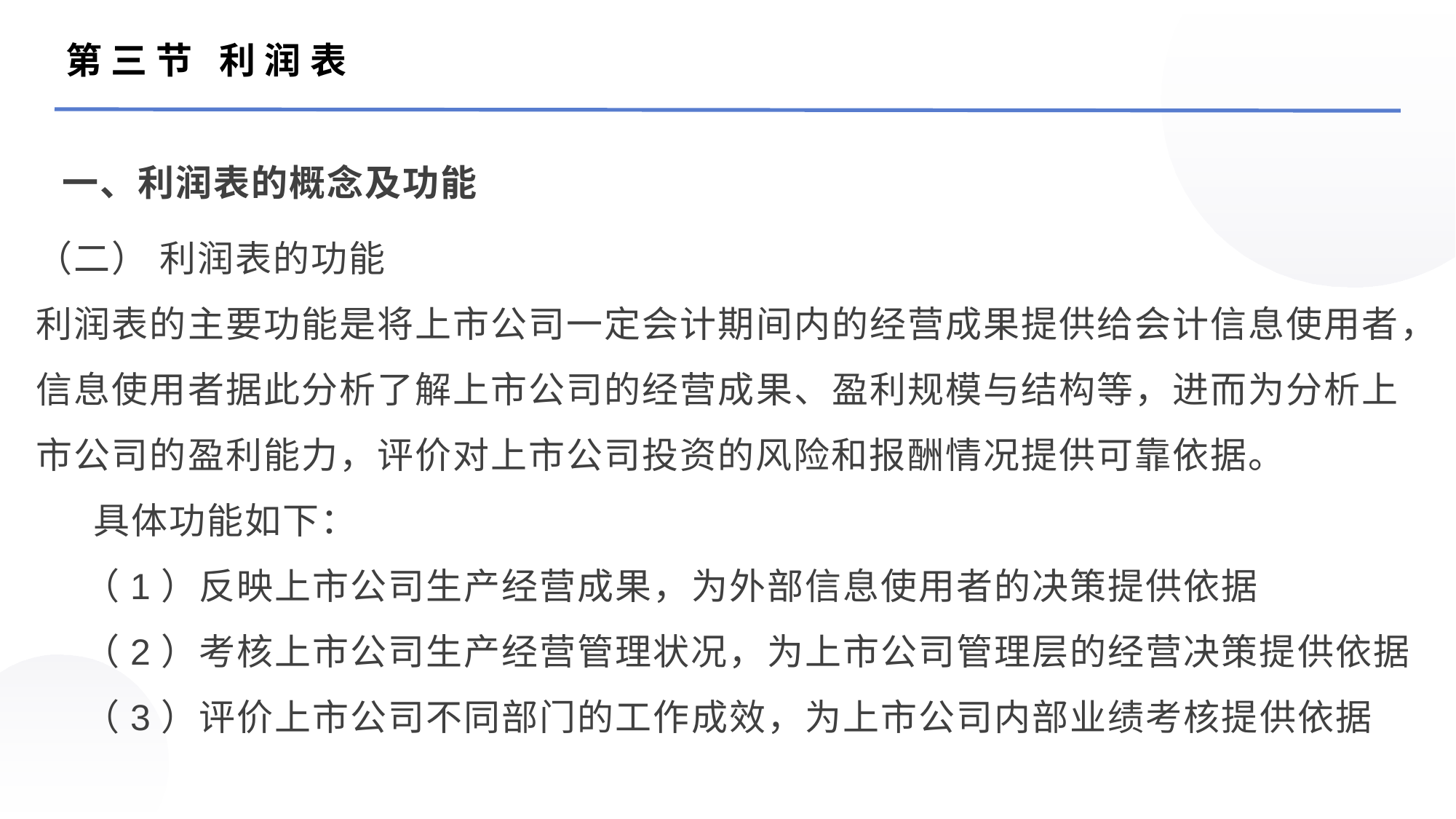

第三节 利润表
一、利润表的概念及功能
（二） 利润表的功能
利润表的主要功能是将上市公司一定会计期间内的经营成果提供给会计信息使用者，信息使用者据此分析了解上市公司的经营成果、盈利规模与结构等，进而为分析上市公司的盈利能力，评价对上市公司投资的风险和报酬情况提供可靠依据。
     具体功能如下：
    （1）反映上市公司生产经营成果，为外部信息使用者的决策提供依据
    （2）考核上市公司生产经营管理状况，为上市公司管理层的经营决策提供依据
    （3）评价上市公司不同部门的工作成效，为上市公司内部业绩考核提供依据

11